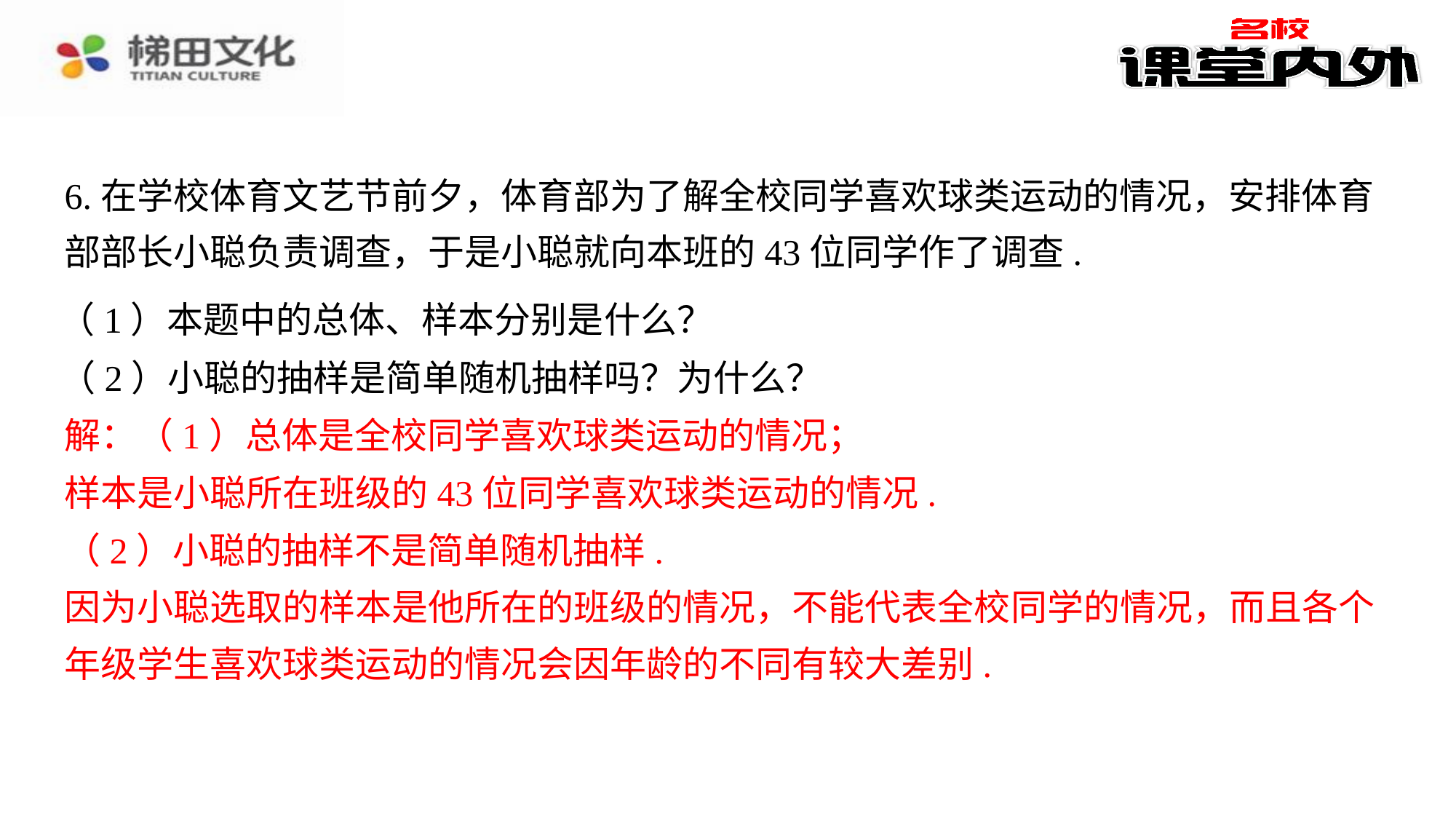

6.在学校体育文艺节前夕，体育部为了解全校同学喜欢球类运动的情况，安排体育部部长小聪负责调查，于是小聪就向本班的43位同学作了调查.
（1）本题中的总体、样本分别是什么？
（2）小聪的抽样是简单随机抽样吗？为什么？
解：（1）总体是全校同学喜欢球类运动的情况；
解：（1）总体是全校同学喜欢球类运动的情况；⁠
样本是小聪所在班级的43位同学喜欢球类运动的情况.⁠
样本是小聪所在班级的43位同学喜欢球类运动的情况.
（2）小聪的抽样不是简单随机抽样.
（2）小聪的抽样不是简单随机抽样.⁠
因为小聪选取的样本是他所在的班级的情况，不能代表全校同学的情况，而且各个年级学生喜欢球类运动的情况会因年龄的不同有较大差别.⁠
因为小聪选取的样本是他所在的班级的情况，不能代表全校同学的情况，而且各个
年级学生喜欢球类运动的情况会因年龄的不同有较大差别.